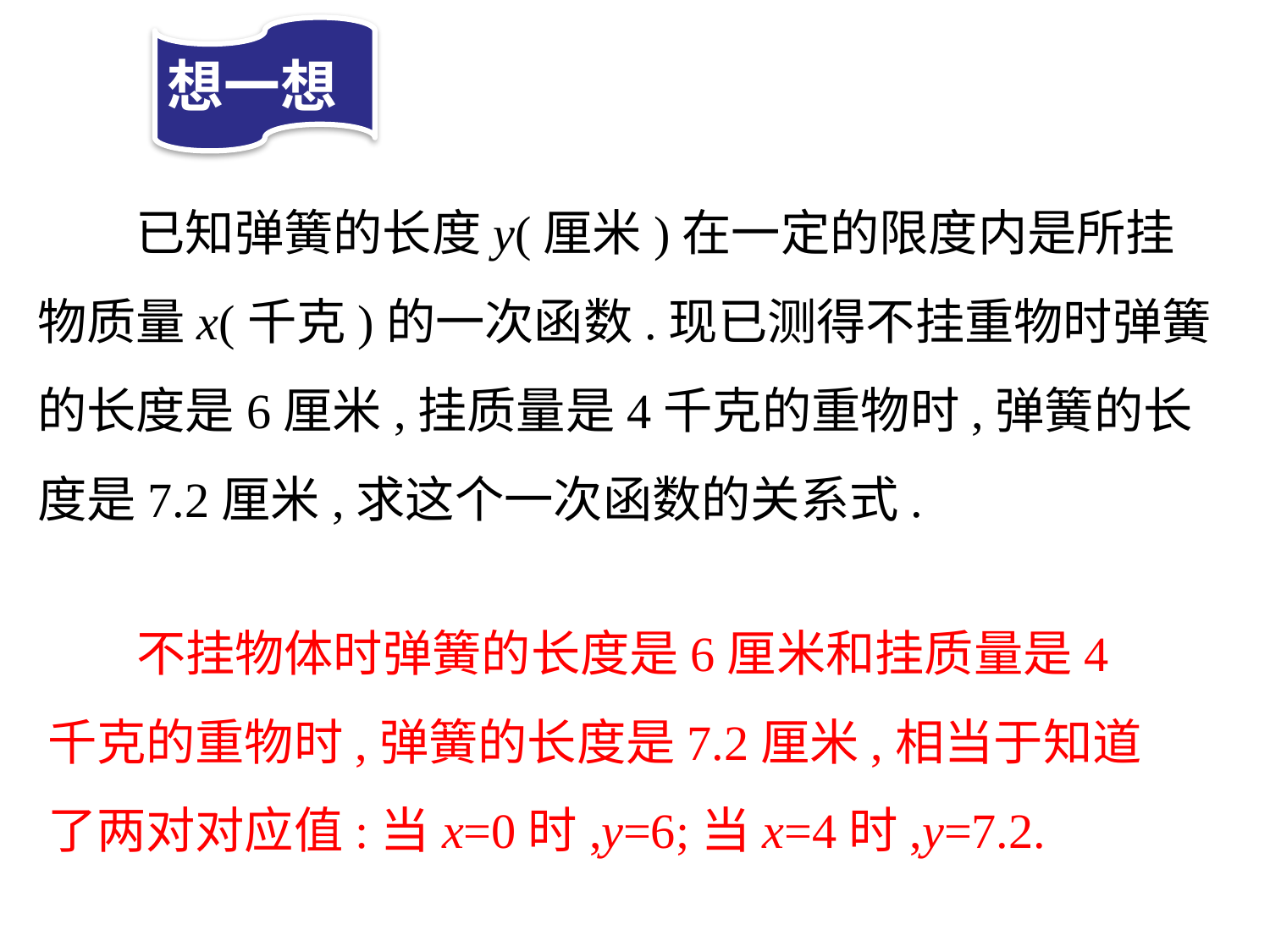

想一想
　　已知弹簧的长度y(厘米)在一定的限度内是所挂物质量x(千克)的一次函数.现已测得不挂重物时弹簧的长度是6厘米,挂质量是4千克的重物时,弹簧的长度是7.2厘米,求这个一次函数的关系式.
       不挂物体时弹簧的长度是6厘米和挂质量是4千克的重物时,弹簧的长度是7.2厘米,相当于知道了两对对应值:当x=0时,y=6;当x=4时,y=7.2.